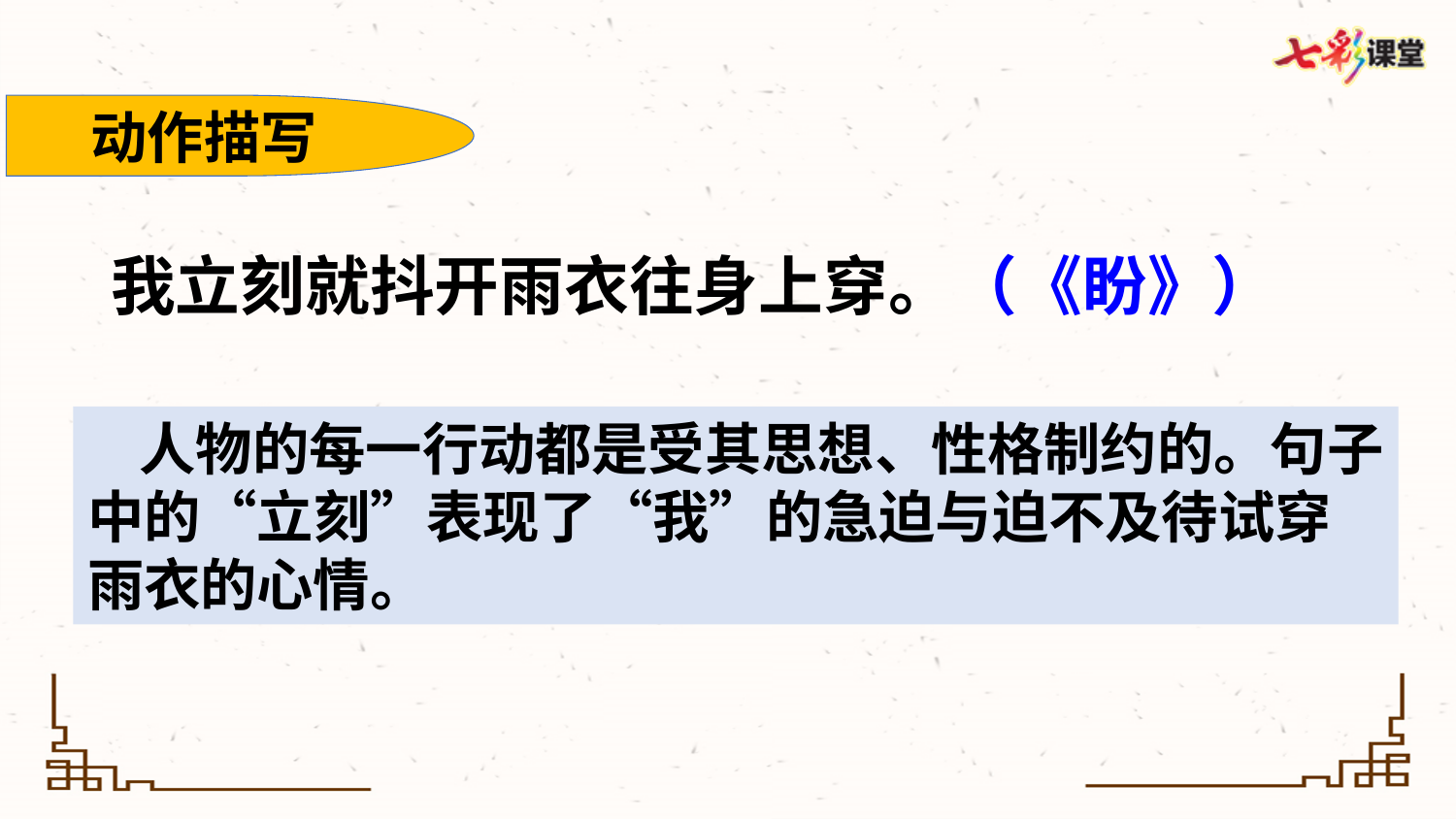

动作描写
    我立刻就抖开雨衣往身上穿。（《盼》）
   人物的每一行动都是受其思想、性格制约的。句子中的“立刻”表现了“我”的急迫与迫不及待试穿雨衣的心情。